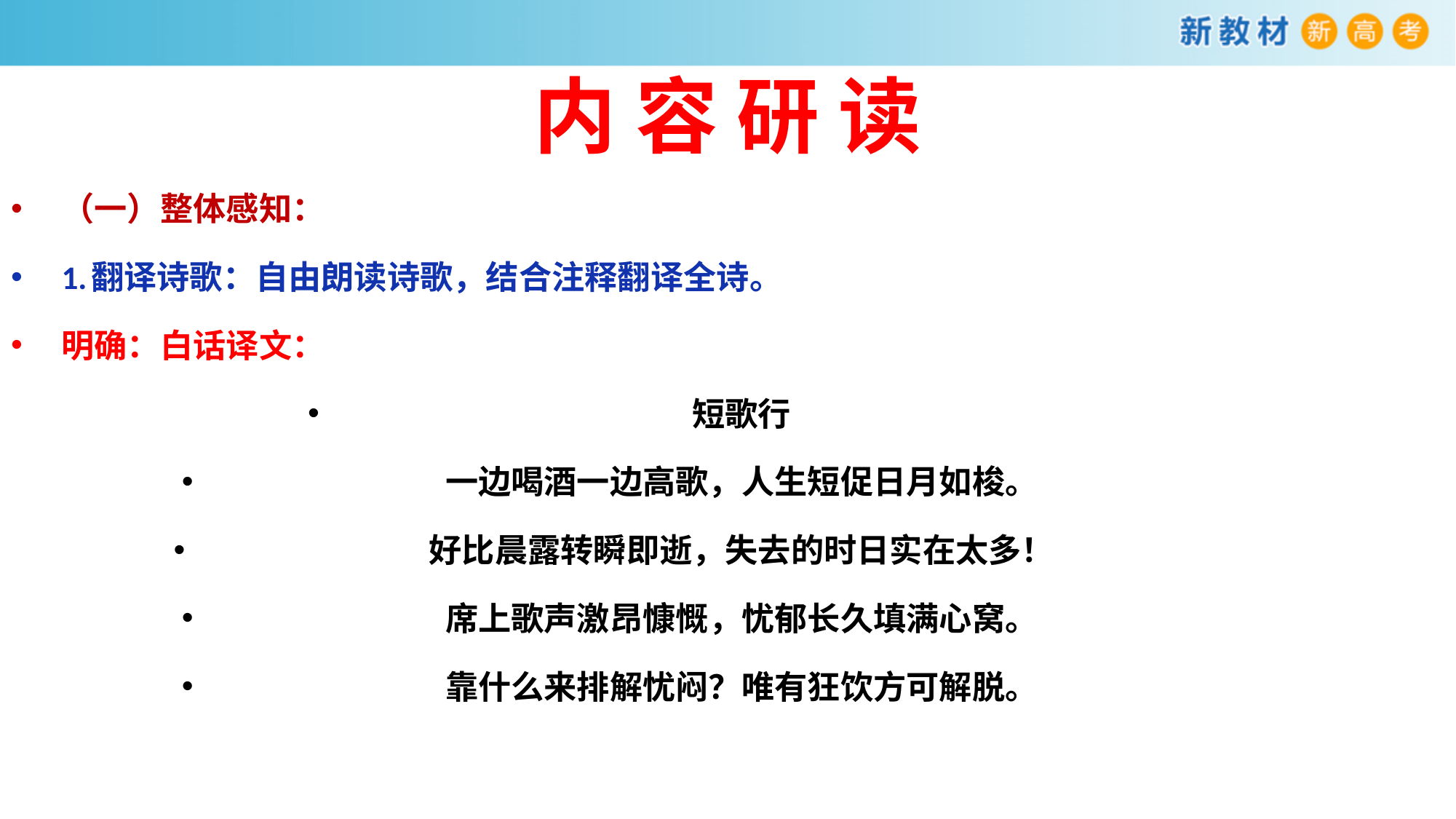

# 内 容 研 读
（一）整体感知：
1.翻译诗歌：自由朗读诗歌，结合注释翻译全诗。
明确：白话译文：
短歌行
一边喝酒一边高歌，人生短促日月如梭。
好比晨露转瞬即逝，失去的时日实在太多！
席上歌声激昂慷慨，忧郁长久填满心窝。
靠什么来排解忧闷？唯有狂饮方可解脱。